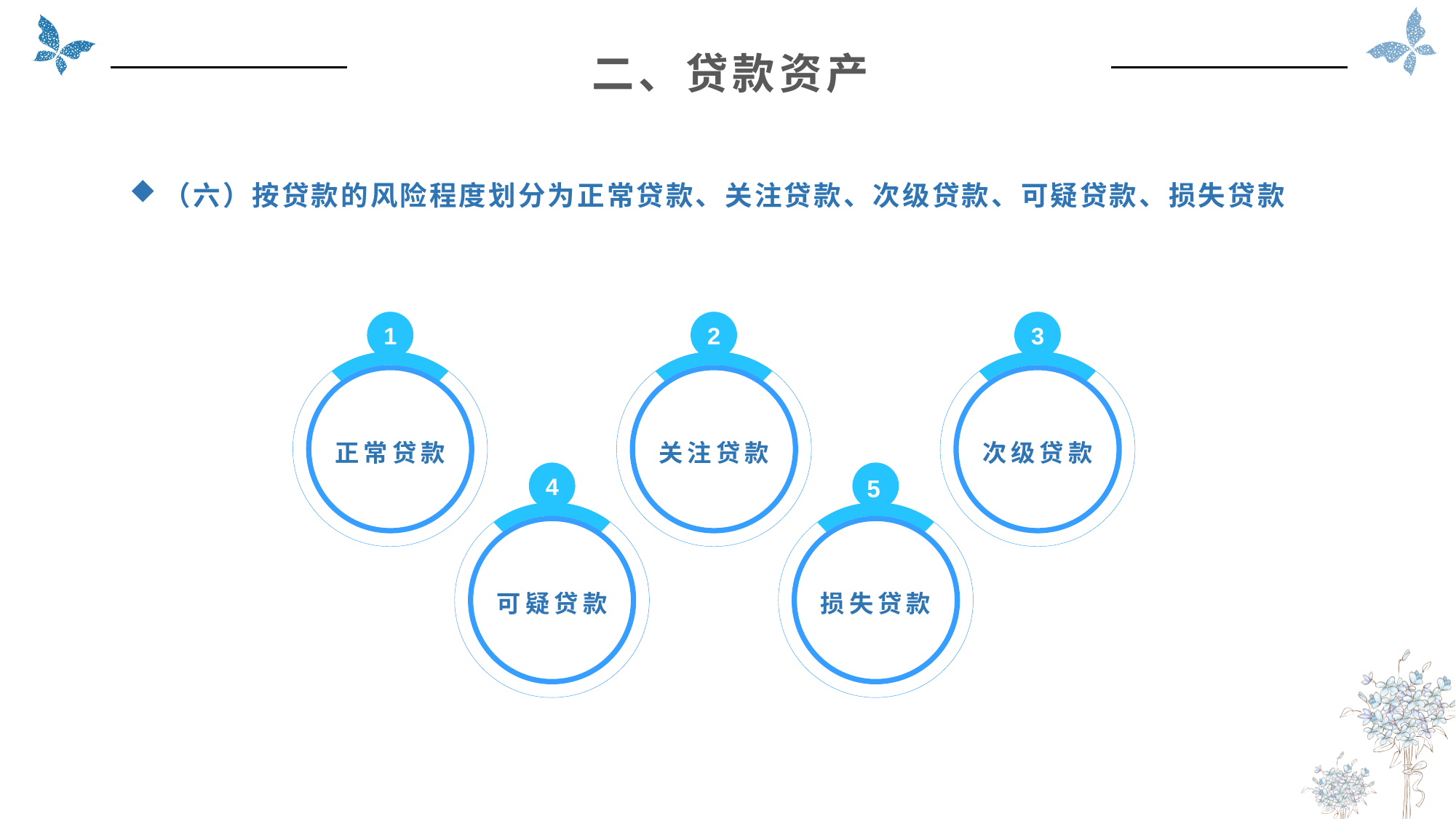

二、贷款资产
（六）按贷款的风险程度划分为正常贷款、关注贷款、次级贷款、可疑贷款、损失贷款

1

正常贷款

2

关注贷款

3

次级贷款

4

可疑贷款

5

损失贷款